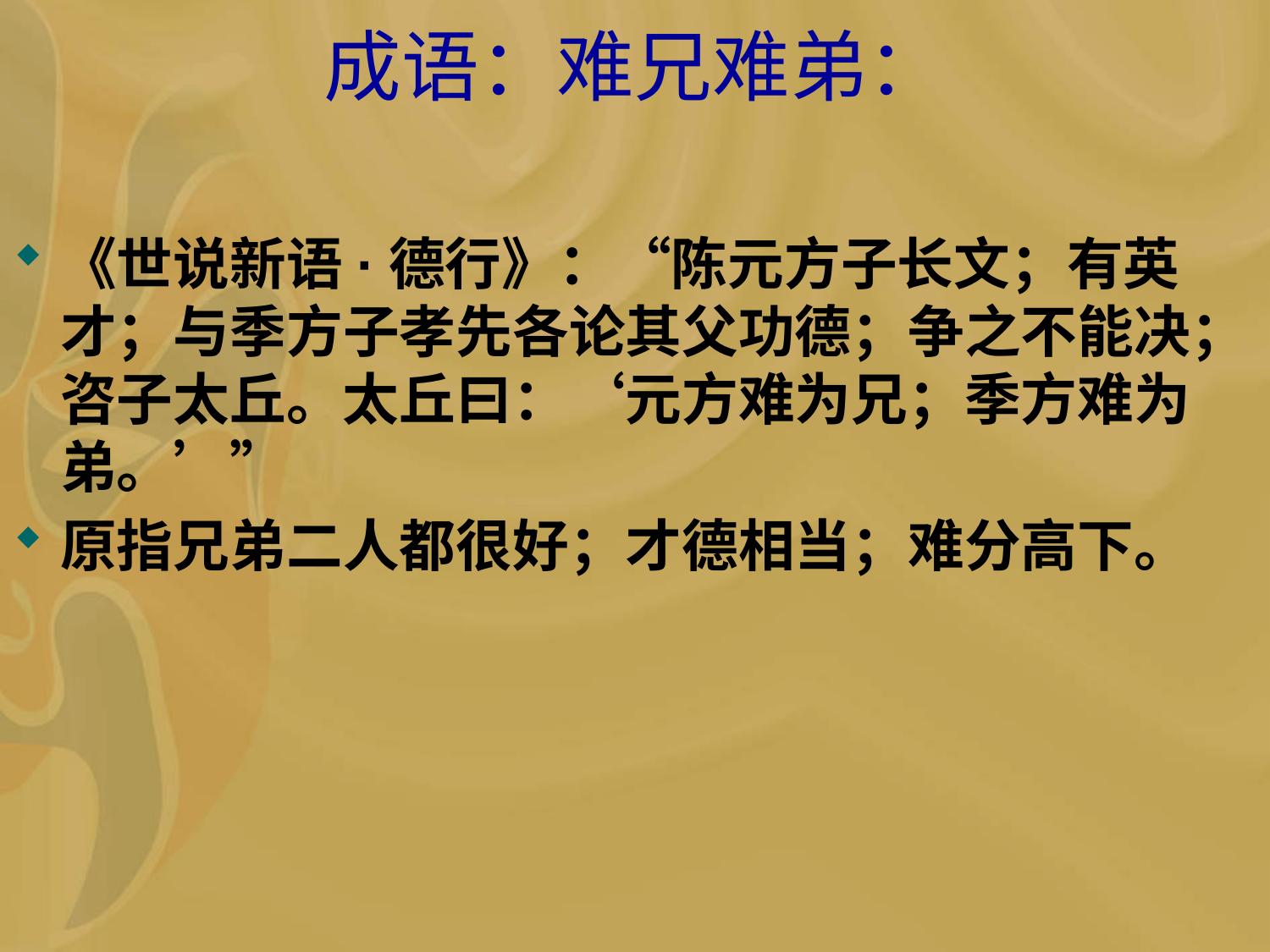

# 成语：难兄难弟：
《世说新语·德行》：“陈元方子长文；有英才；与季方子孝先各论其父功德；争之不能决；咨子太丘。太丘曰：‘元方难为兄；季方难为弟。’”
原指兄弟二人都很好；才德相当；难分高下。